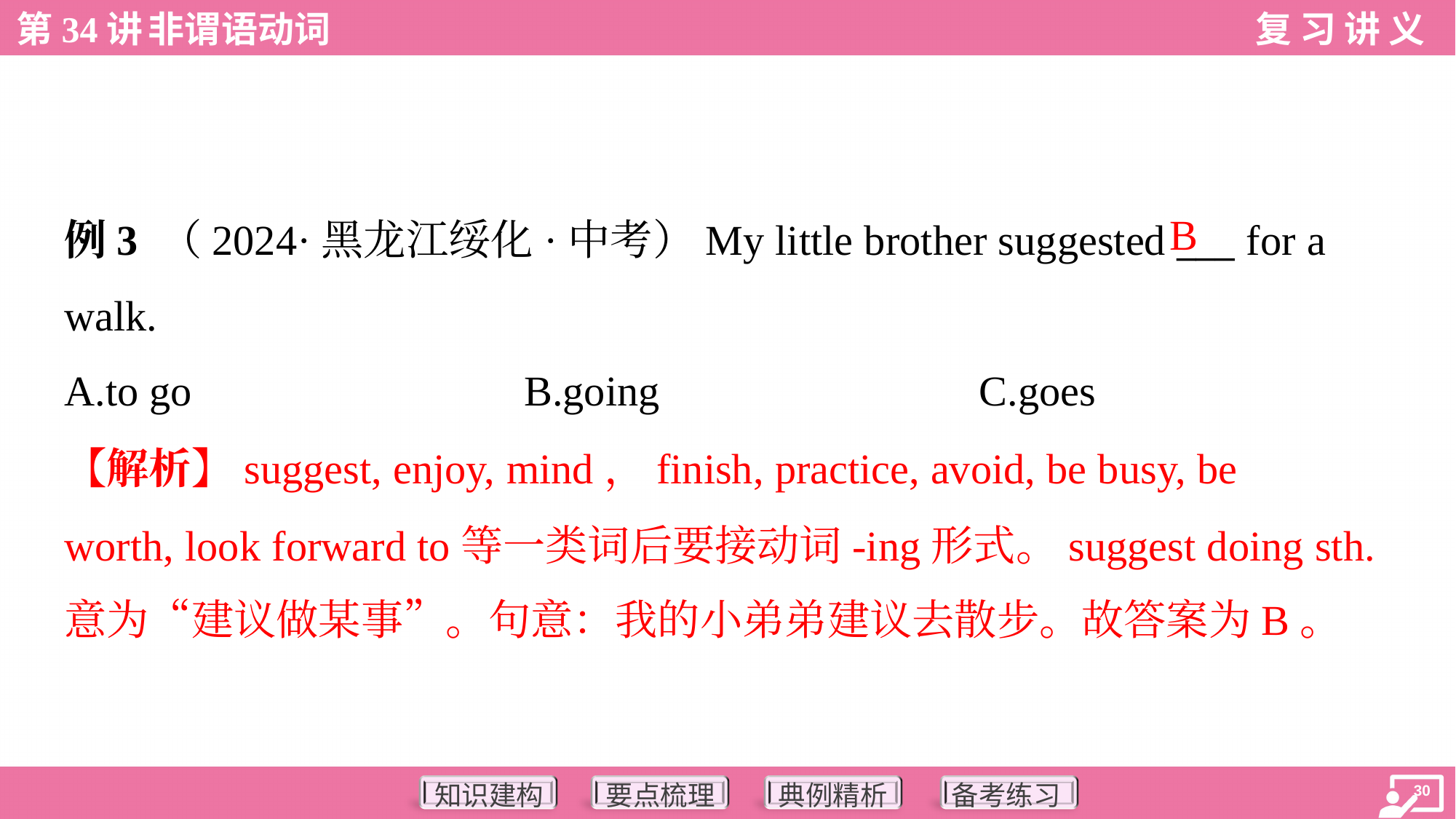

B
例3 （2024·黑龙江绥化·中考）My little brother suggested ___ for a
walk.
A.to go	B.going	C.goes
【解析】suggest, enjoy, mind，finish, practice, avoid, be busy, be
worth, look forward to等一类词后要接动词-ing形式。suggest doing sth.
意为“建议做某事”。句意：我的小弟弟建议去散步。故答案为B。